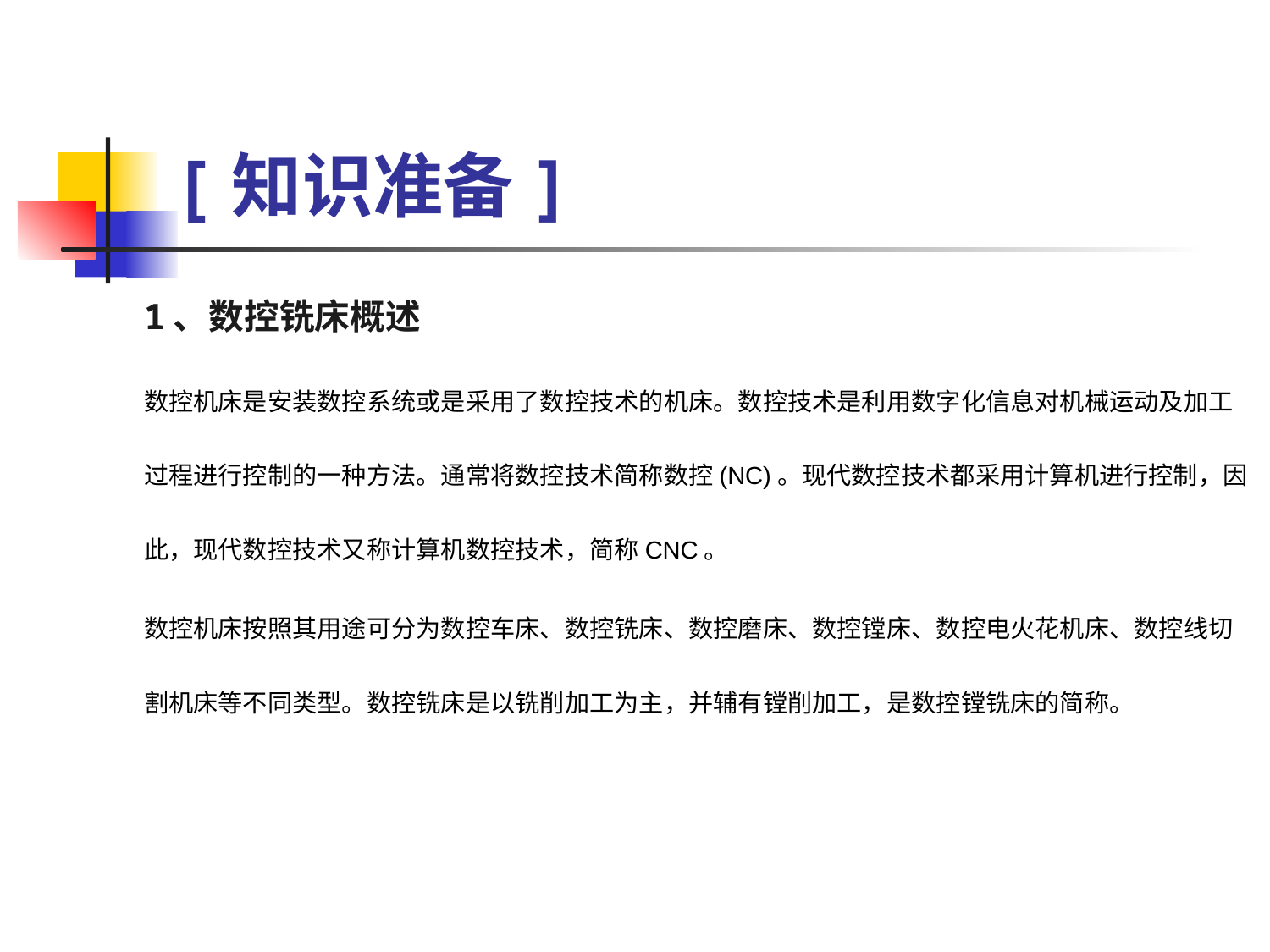

# [知识准备]
1、数控铣床概述
数控机床是安装数控系统或是采用了数控技术的机床。数控技术是利用数字化信息对机械运动及加工过程进行控制的一种方法。通常将数控技术简称数控(NC)。现代数控技术都采用计算机进行控制，因此，现代数控技术又称计算机数控技术，简称CNC。
数控机床按照其用途可分为数控车床、数控铣床、数控磨床、数控镗床、数控电火花机床、数控线切割机床等不同类型。数控铣床是以铣削加工为主，并辅有镗削加工，是数控镗铣床的简称。